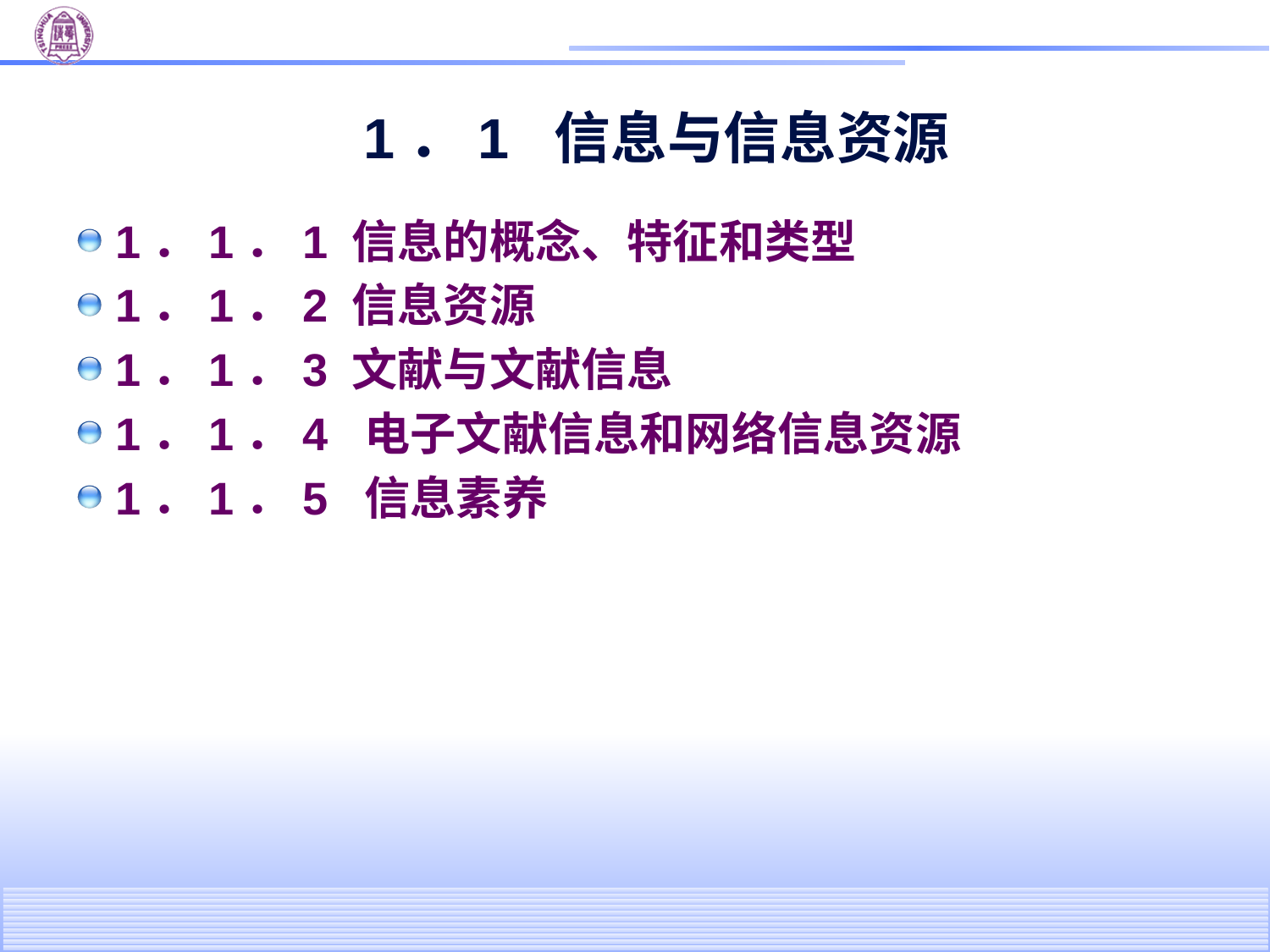

# 1．1  信息与信息资源
1．1．1 信息的概念、特征和类型
1．1．2 信息资源
1．1．3 文献与文献信息
1．1．4  电子文献信息和网络信息资源
1．1．5  信息素养